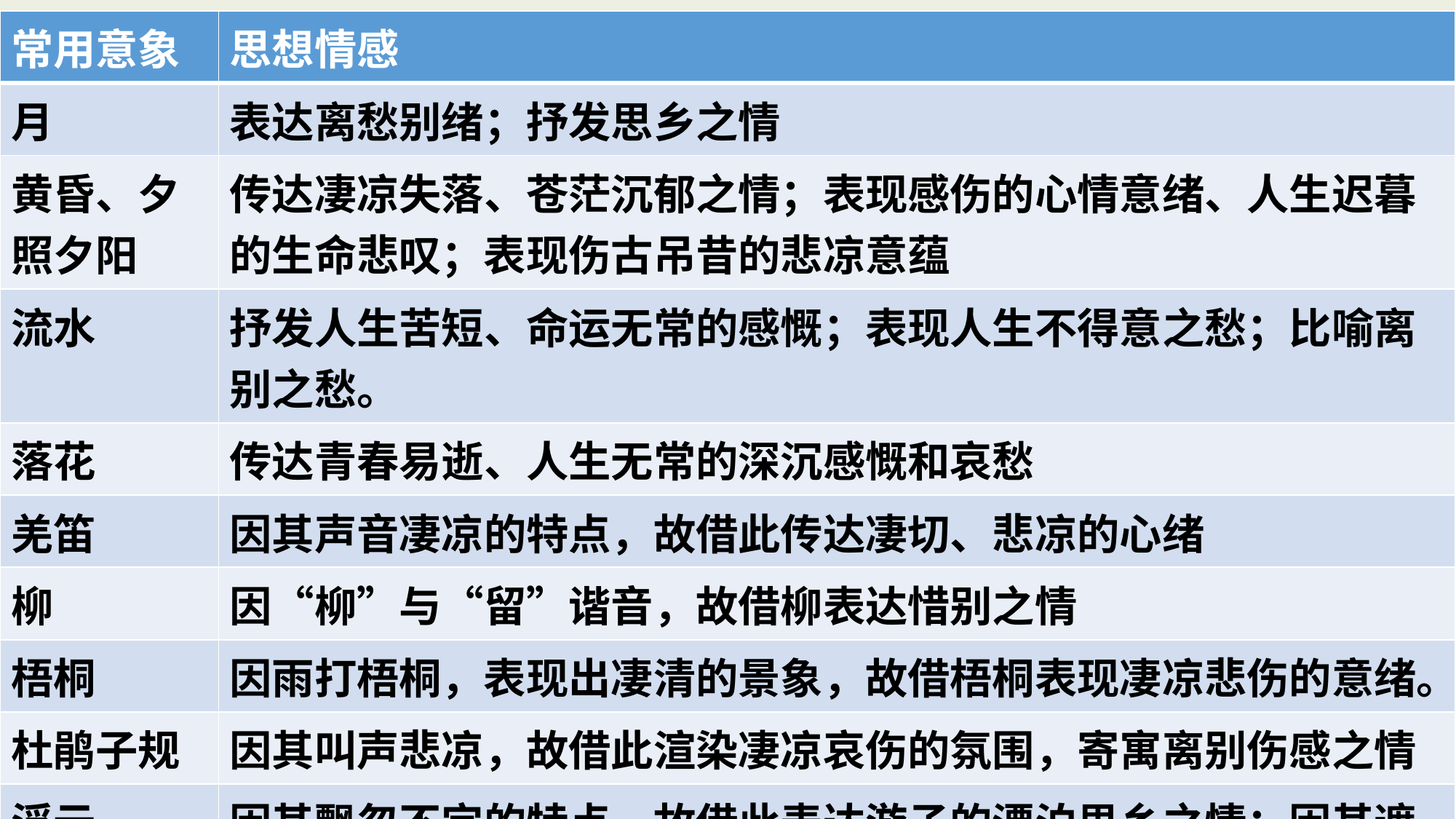

| 常用意象 | 思想情感 |
| --- | --- |
| 月 | 表达离愁别绪；抒发思乡之情 |
| 黄昏、夕照夕阳 | 传达凄凉失落、苍茫沉郁之情；表现感伤的心情意绪、人生迟暮的生命悲叹；表现伤古吊昔的悲凉意蕴 |
| 流水 | 抒发人生苦短、命运无常的感慨；表现人生不得意之愁；比喻离别之愁。 |
| 落花 | 传达青春易逝、人生无常的深沉感慨和哀愁 |
| 羌笛 | 因其声音凄凉的特点，故借此传达凄切、悲凉的心绪 |
| 柳 | 因“柳”与“留”谐音，故借柳表达惜别之情 |
| 梧桐 | 因雨打梧桐，表现出凄清的景象，故借梧桐表现凄凉悲伤的意绪。 |
| 杜鹃子规 | 因其叫声悲凉，故借此渲染凄凉哀伤的氛围，寄寓离别伤感之情 |
| 浮云 | 因其飘忽不定的特点，故借此表达游子的漂泊思乡之情；因其遮挡事物或视线的特点，故借此比喻一切阻碍前进的势力。 |